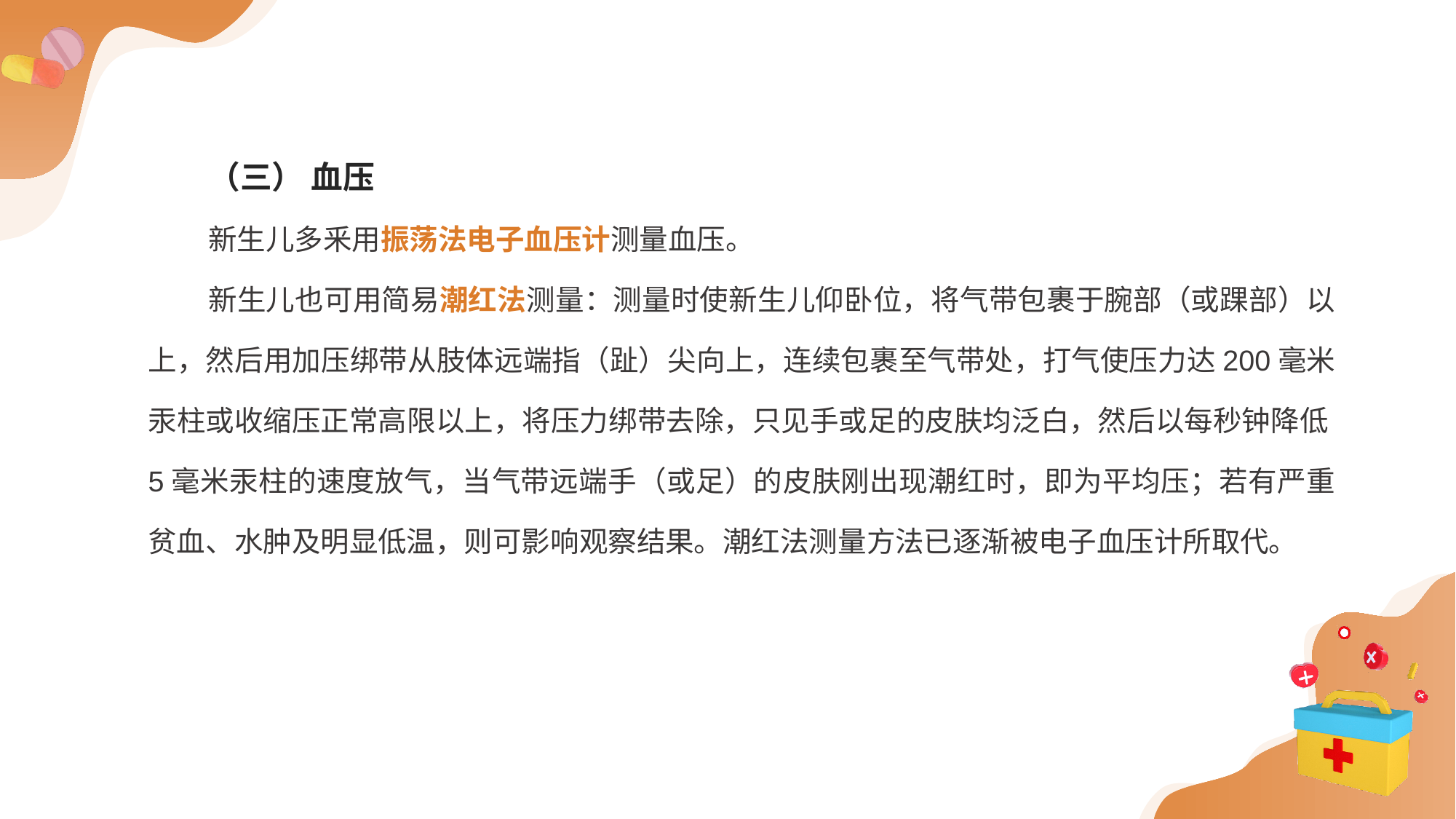

（三） 血压
新生儿多釆用振荡法电子血压计测量血压。
新生儿也可用简易潮红法测量：测量时使新生儿仰卧位，将气带包裹于腕部（或踝部）以上，然后用加压绑带从肢体远端指（趾）尖向上，连续包裹至气带处，打气使压力达200毫米汞柱或收缩压正常高限以上，将压力绑带去除，只见手或足的皮肤均泛白，然后以每秒钟降低5毫米汞柱的速度放气，当气带远端手（或足）的皮肤刚出现潮红时，即为平均压；若有严重贫血、水肿及明显低温，则可影响观察结果。潮红法测量方法已逐渐被电子血压计所取代。